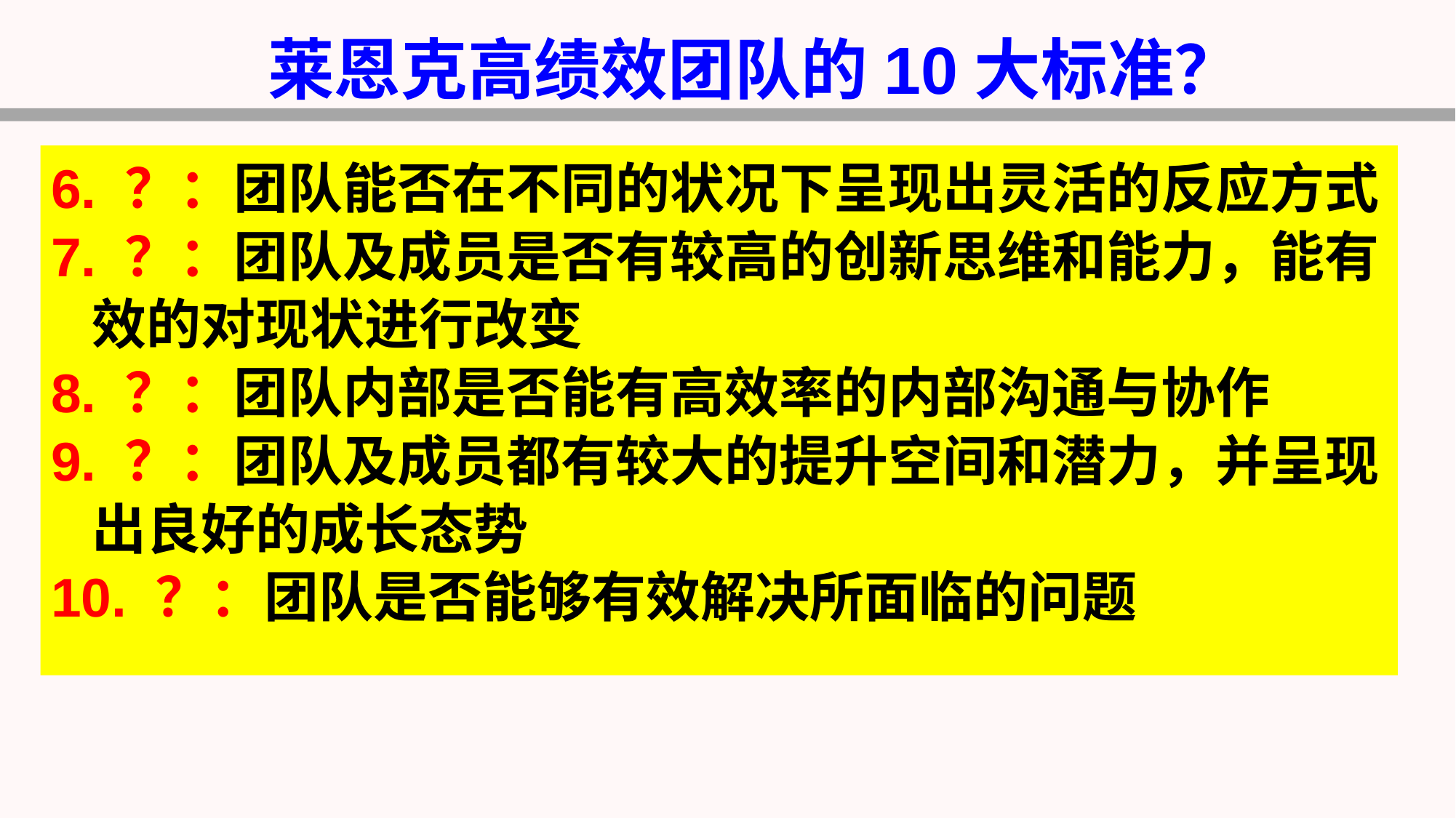

莱恩克高绩效团队的10大标准？
6. ？：团队能否在不同的状况下呈现出灵活的反应方式
7. ？：团队及成员是否有较高的创新思维和能力，能有效的对现状进行改变
8. ？：团队内部是否能有高效率的内部沟通与协作
9. ？：团队及成员都有较大的提升空间和潜力，并呈现出良好的成长态势
10. ？：团队是否能够有效解决所面临的问题